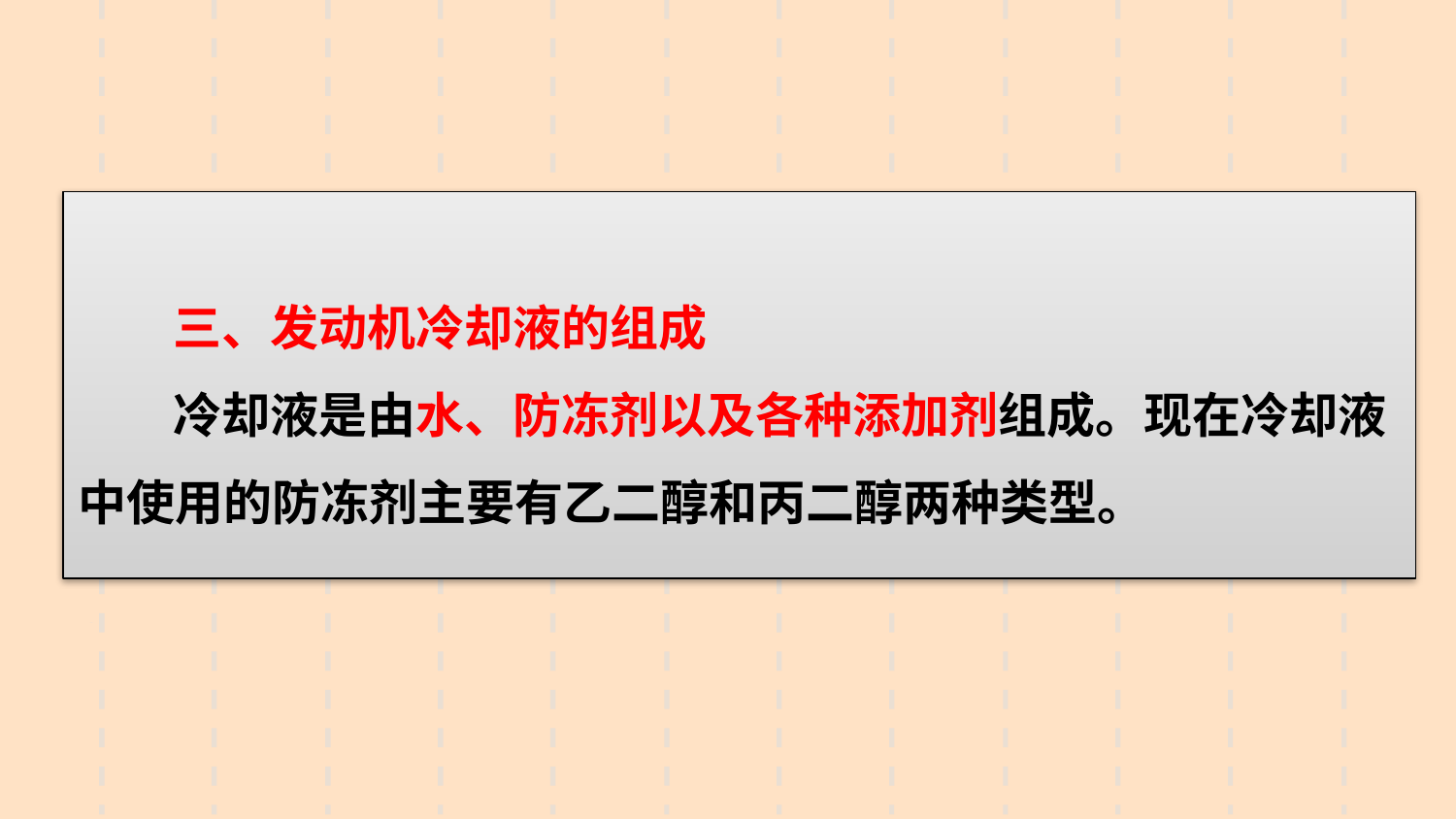

三、发动机冷却液的组成
冷却液是由水、防冻剂以及各种添加剂组成。现在冷却液中使用的防冻剂主要有乙二醇和丙二醇两种类型。